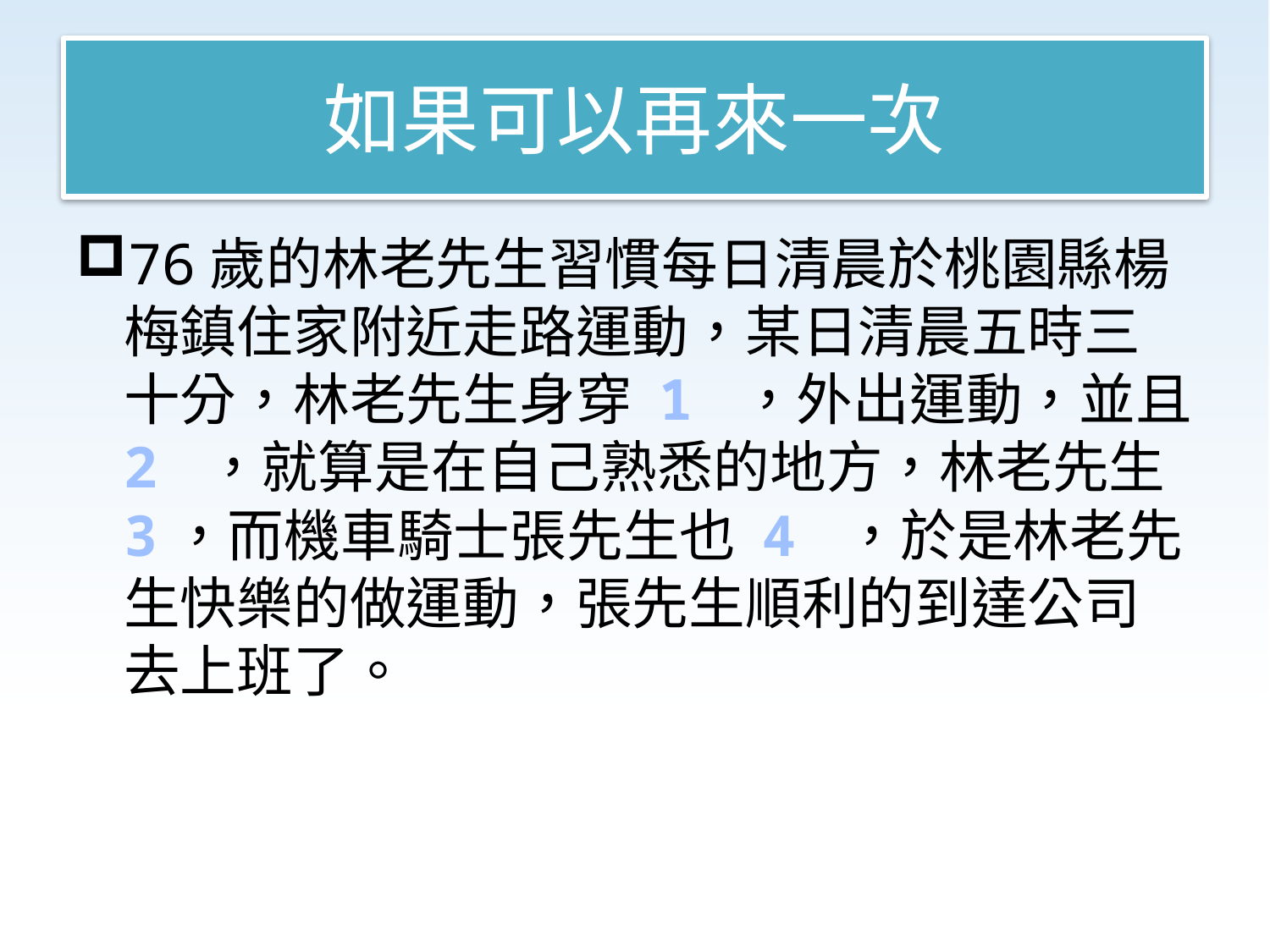

# 如果可以再來一次
76歲的林老先生習慣每日清晨於桃園縣楊梅鎮住家附近走路運動，某日清晨五時三十分，林老先生身穿 1 ，外出運動，並且 2 ，就算是在自己熟悉的地方，林老先生 3，而機車騎士張先生也 4 ，於是林老先生快樂的做運動，張先生順利的到達公司去上班了。